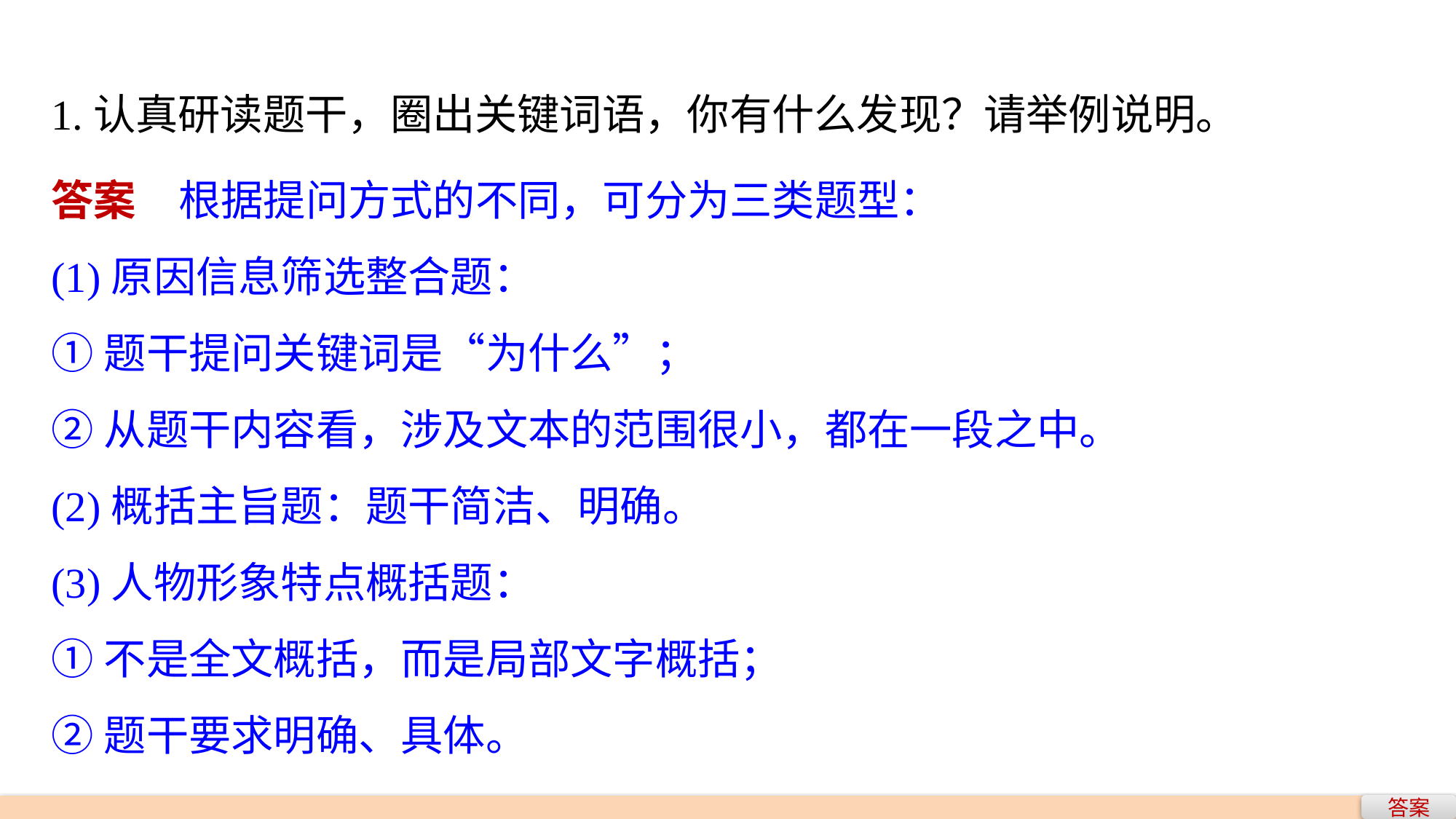

1.认真研读题干，圈出关键词语，你有什么发现？请举例说明。
答案　根据提问方式的不同，可分为三类题型：
(1)原因信息筛选整合题：
①题干提问关键词是“为什么”；
②从题干内容看，涉及文本的范围很小，都在一段之中。
(2)概括主旨题：题干简洁、明确。
(3)人物形象特点概括题：
①不是全文概括，而是局部文字概括；
②题干要求明确、具体。
答案